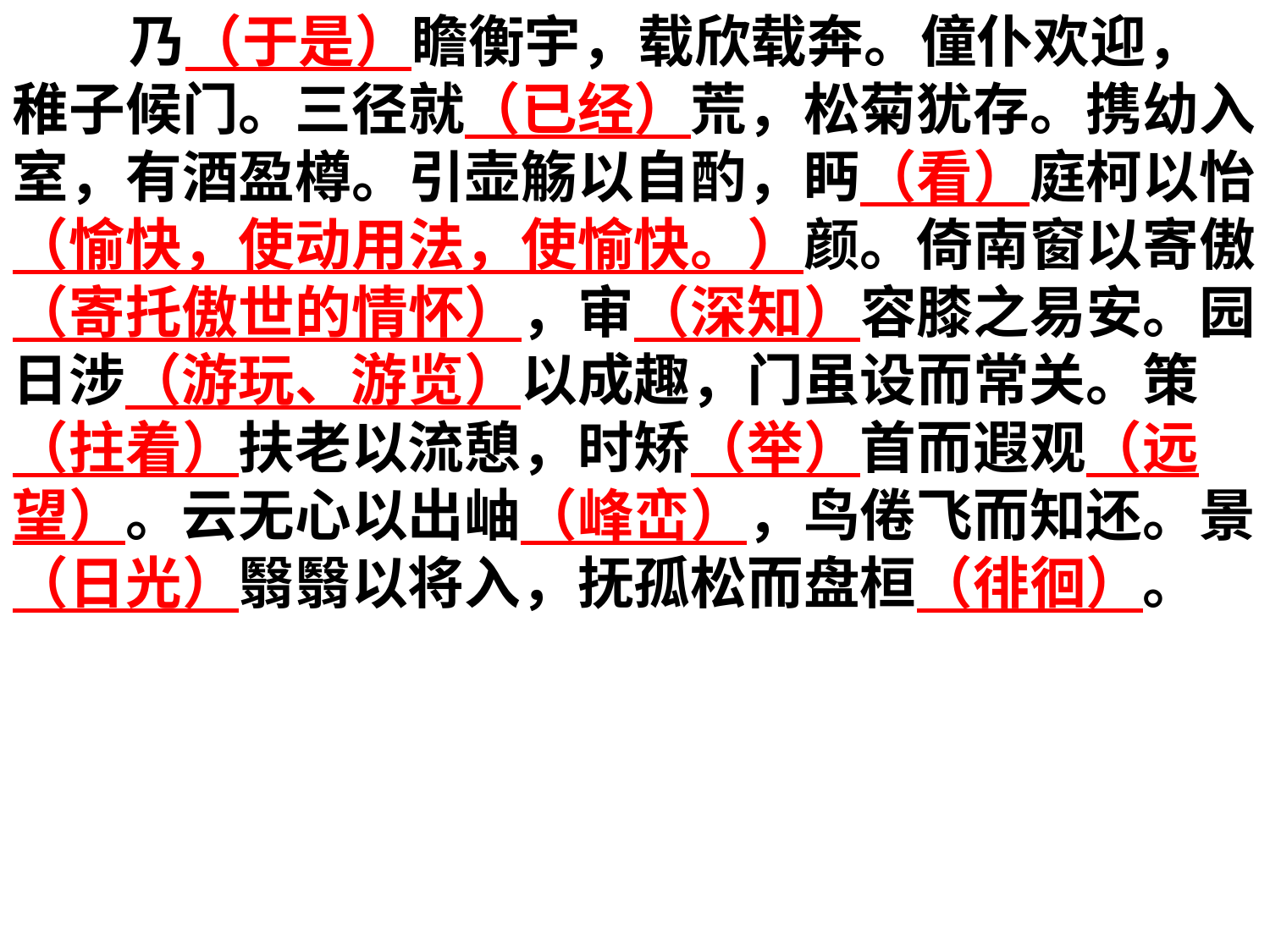

乃（于是）瞻衡宇，载欣载奔。僮仆欢迎，稚子候门。三径就（已经）荒，松菊犹存。携幼入室，有酒盈樽。引壶觞以自酌，眄（看）庭柯以怡（愉快，使动用法，使愉快。）颜。倚南窗以寄傲（寄托傲世的情怀），审（深知）容膝之易安。园日涉（游玩、游览）以成趣，门虽设而常关。策（拄着）扶老以流憩，时矫（举）首而遐观（远望）。云无心以出岫（峰峦），鸟倦飞而知还。景（日光）翳翳以将入，抚孤松而盘桓（徘徊）。